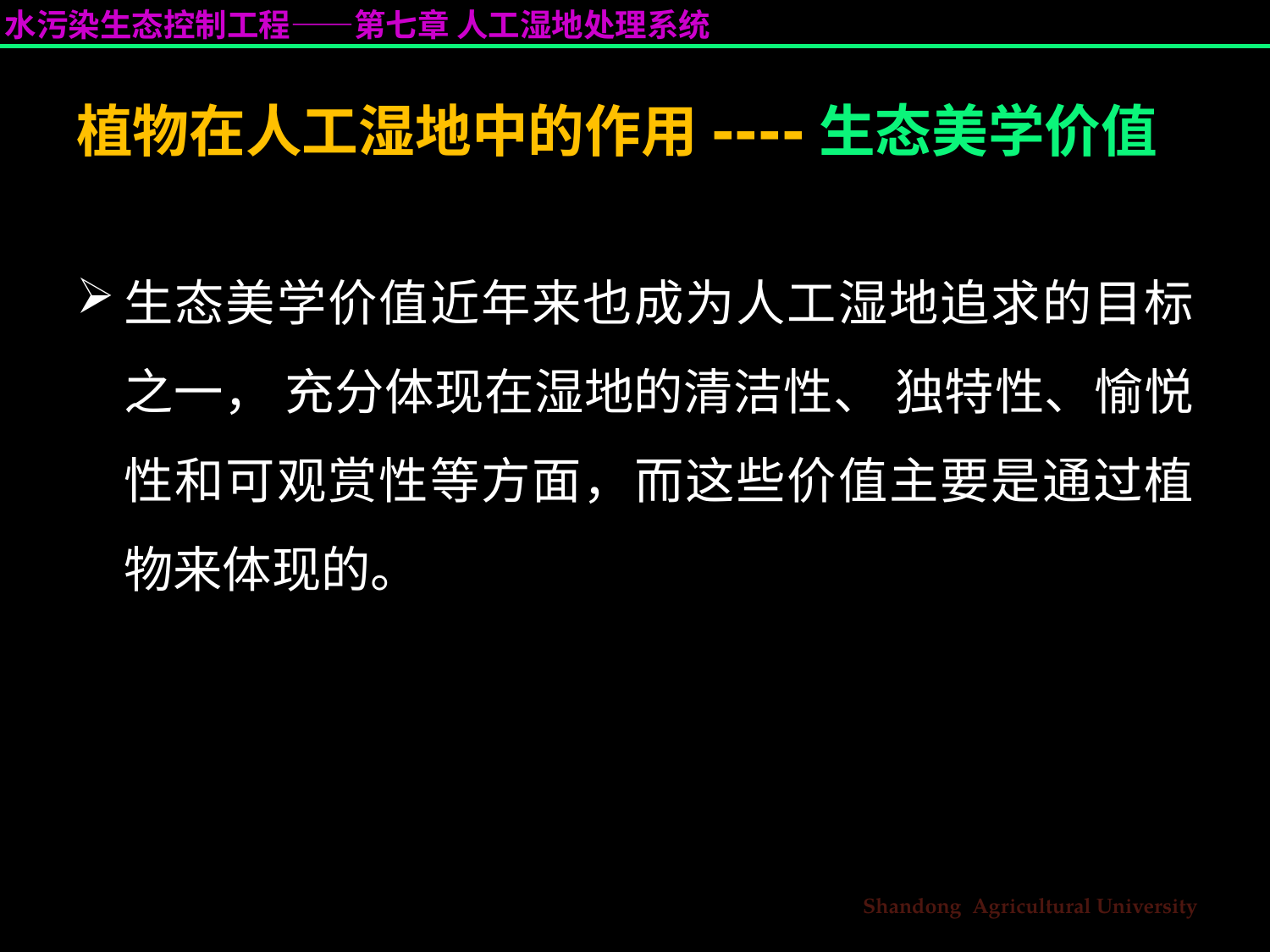

植物在人工湿地中的作用----生态美学价值
生态美学价值近年来也成为人工湿地追求的目标之一， 充分体现在湿地的清洁性、 独特性、愉悦性和可观赏性等方面，而这些价值主要是通过植物来体现的。